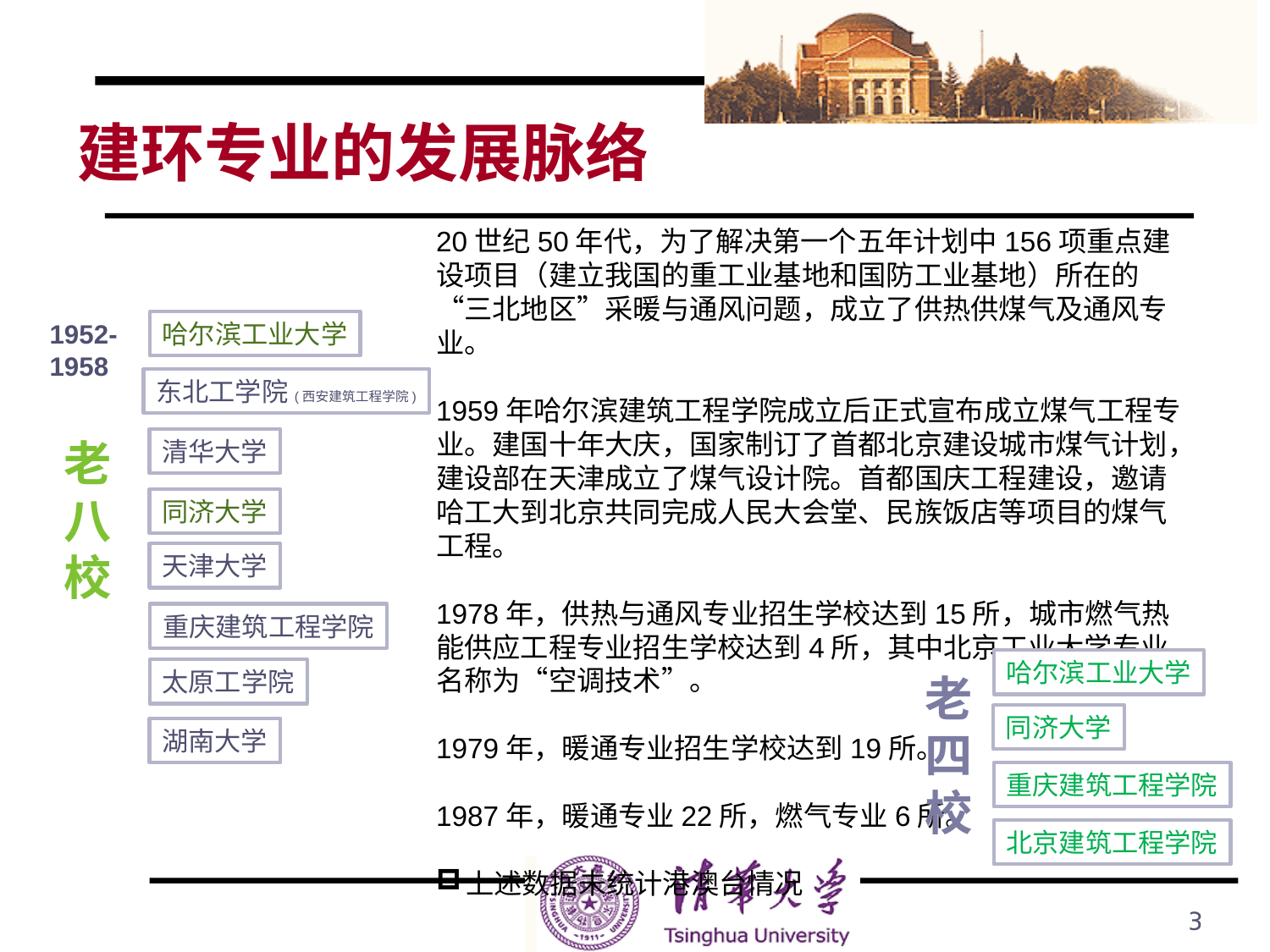

# 建环专业的发展脉络
20世纪50年代，为了解决第一个五年计划中156项重点建设项目（建立我国的重工业基地和国防工业基地）所在的“三北地区”采暖与通风问题，成立了供热供煤气及通风专业。

1959年哈尔滨建筑工程学院成立后正式宣布成立煤气工程专业。建国十年大庆，国家制订了首都北京建设城市煤气计划，建设部在天津成立了煤气设计院。首都国庆工程建设，邀请哈工大到北京共同完成人民大会堂、民族饭店等项目的煤气工程。

1978年，供热与通风专业招生学校达到15所，城市燃气热能供应工程专业招生学校达到4所，其中北京工业大学专业名称为“空调技术”。

1979年，暖通专业招生学校达到19所。

1987年，暖通专业22所，燃气专业6所。

上述数据未统计港澳台情况
1952-1958
哈尔滨工业大学
东北工学院(西安建筑工程学院)
清华大学
同济大学
天津大学
重庆建筑工程学院
太原工学院
湖南大学
老八校
哈尔滨工业大学
老四校
同济大学
重庆建筑工程学院
北京建筑工程学院